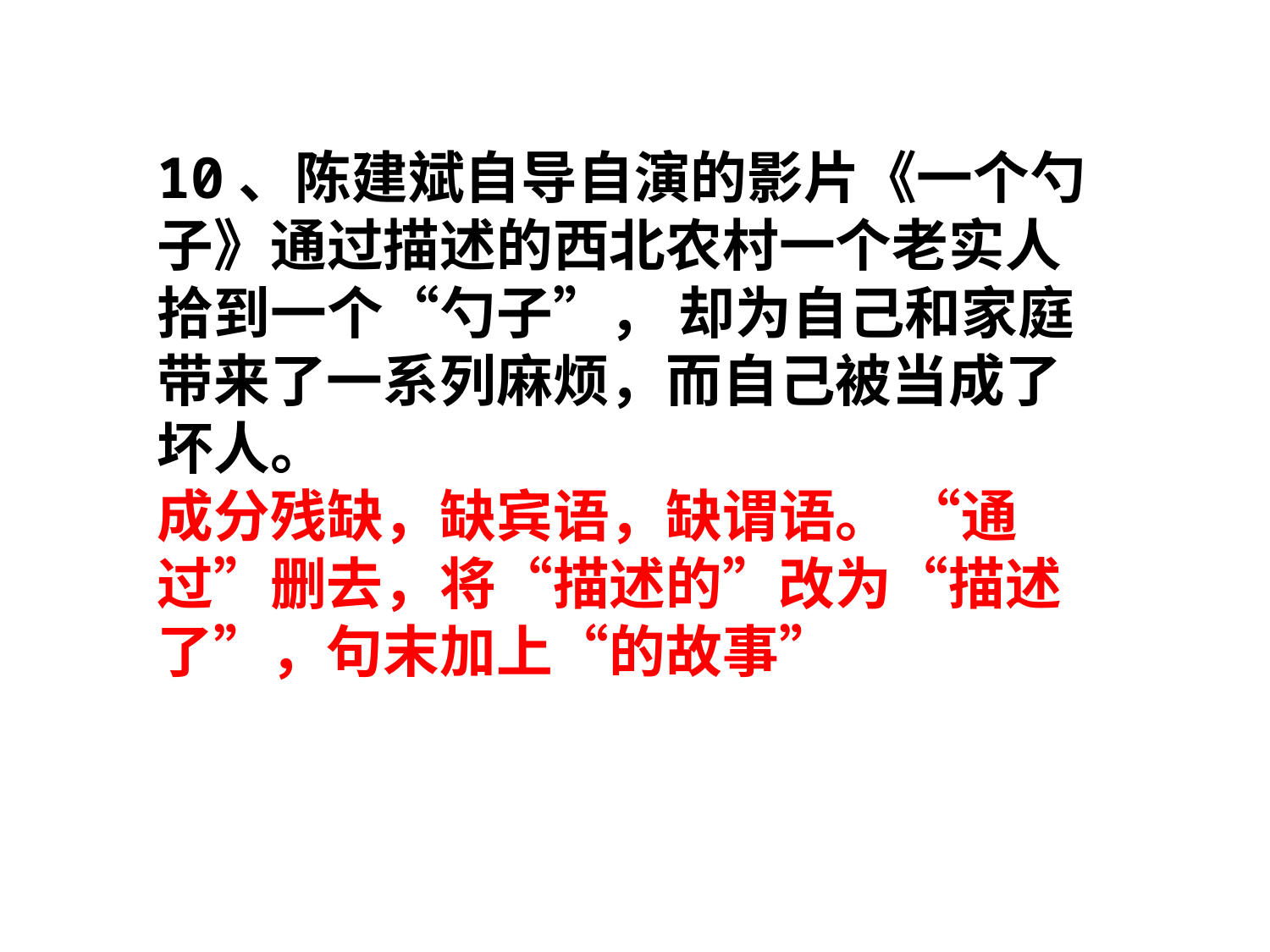

10、陈建斌自导自演的影片《一个勺子》通过描述的西北农村一个老实人拾到一个“勺子”， 却为自己和家庭带来了一系列麻烦，而自己被当成了坏人。
成分残缺，缺宾语，缺谓语。 “通过”删去，将“描述的”改为“描述了”，句末加上“的故事”